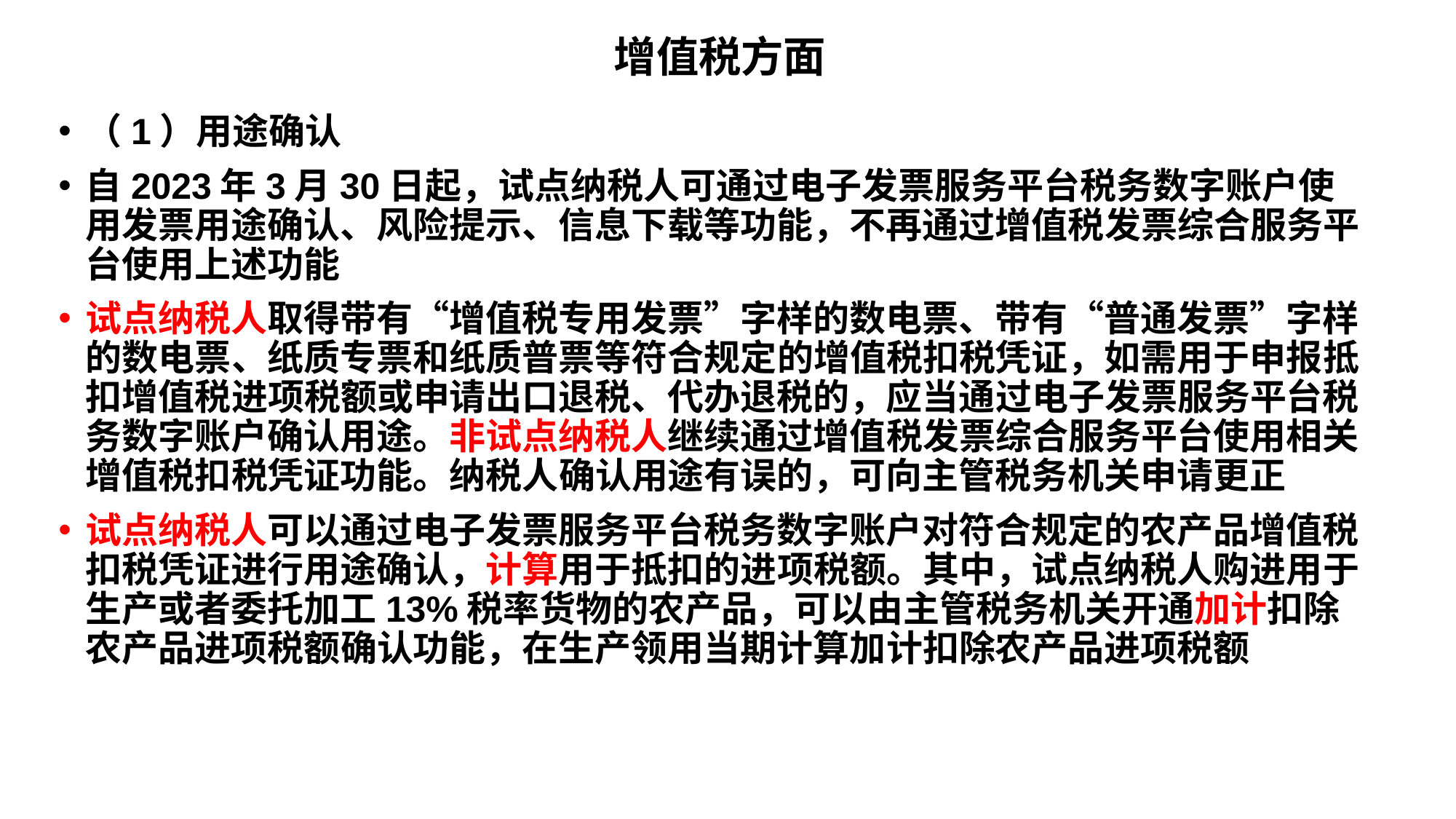

# 增值税方面
（1）用途确认
自2023年3月30日起，试点纳税人可通过电子发票服务平台税务数字账户使用发票用途确认、风险提示、信息下载等功能，不再通过增值税发票综合服务平台使用上述功能
试点纳税人取得带有“增值税专用发票”字样的数电票、带有“普通发票”字样的数电票、纸质专票和纸质普票等符合规定的增值税扣税凭证，如需用于申报抵扣增值税进项税额或申请出口退税、代办退税的，应当通过电子发票服务平台税务数字账户确认用途。非试点纳税人继续通过增值税发票综合服务平台使用相关增值税扣税凭证功能。纳税人确认用途有误的，可向主管税务机关申请更正
试点纳税人可以通过电子发票服务平台税务数字账户对符合规定的农产品增值税扣税凭证进行用途确认，计算用于抵扣的进项税额。其中，试点纳税人购进用于生产或者委托加工13%税率货物的农产品，可以由主管税务机关开通加计扣除农产品进项税额确认功能，在生产领用当期计算加计扣除农产品进项税额